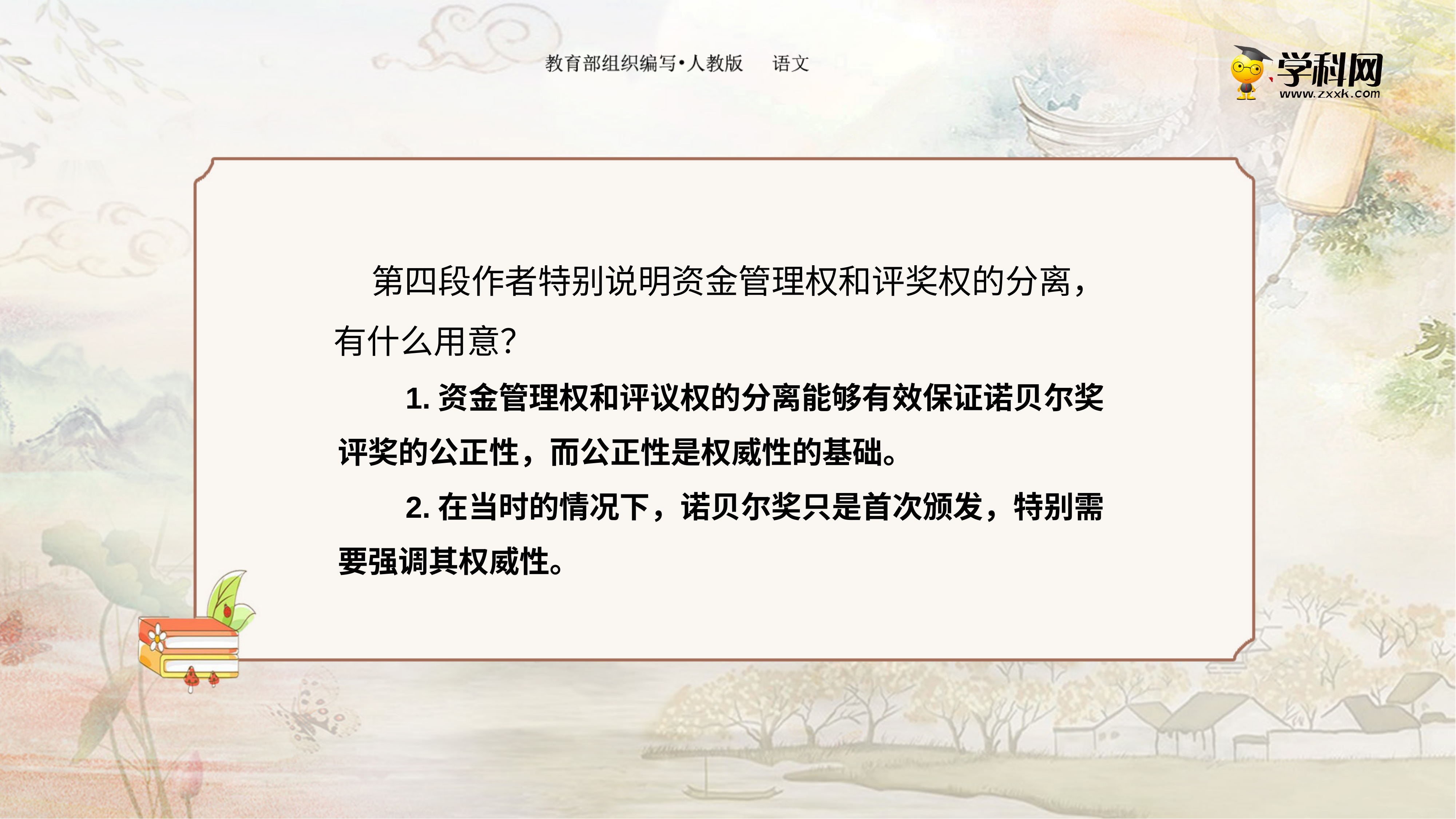

第四段作者特别说明资金管理权和评奖权的分离，有什么用意？
        1.资金管理权和评议权的分离能够有效保证诺贝尔奖评奖的公正性，而公正性是权威性的基础。
        2.在当时的情况下，诺贝尔奖只是首次颁发，特别需要强调其权威性。